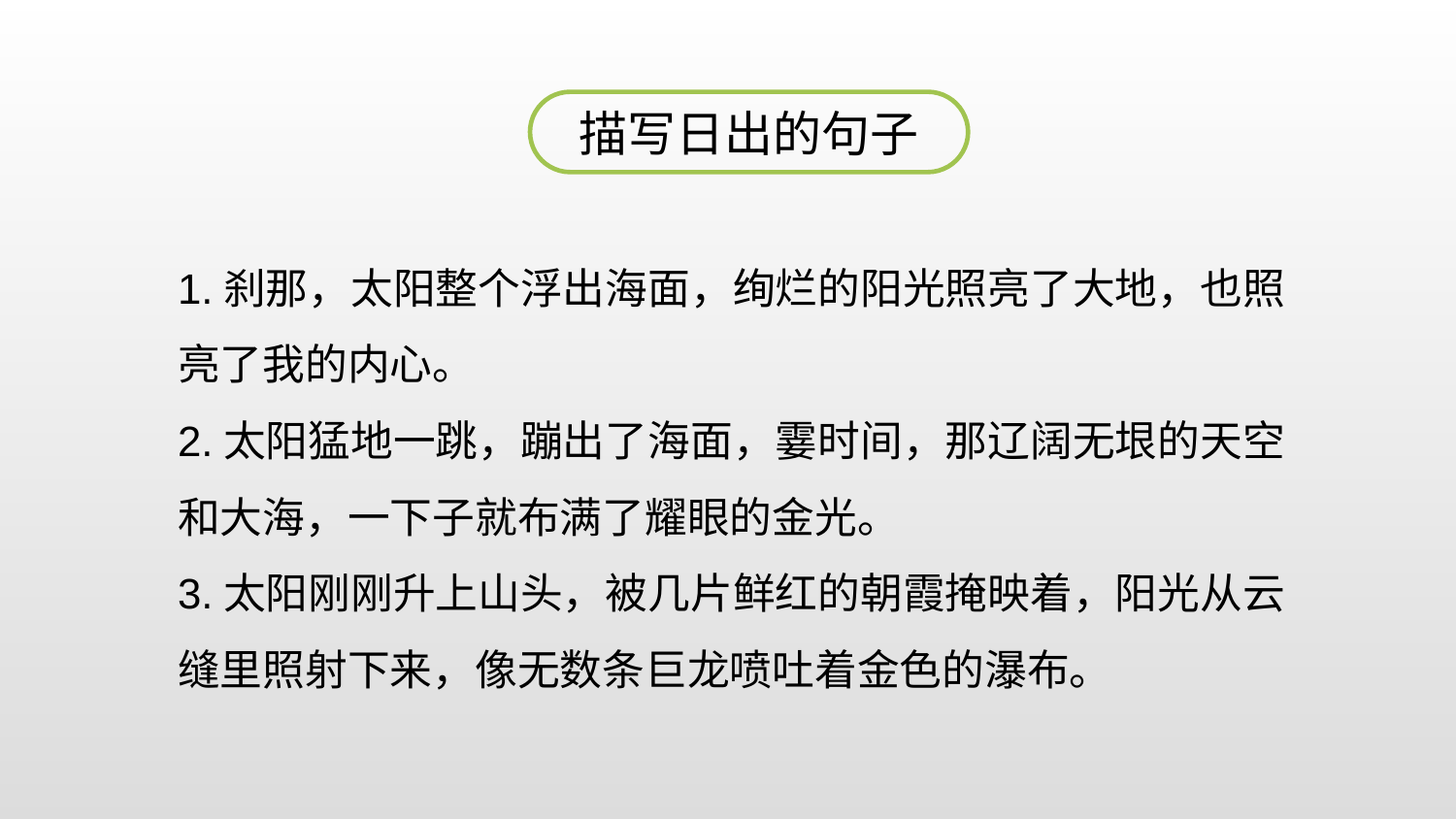

描写日出的句子
1.刹那，太阳整个浮出海面，绚烂的阳光照亮了大地，也照亮了我的内心。
2.太阳猛地一跳，蹦出了海面，霎时间，那辽阔无垠的天空和大海，一下子就布满了耀眼的金光。
3.太阳刚刚升上山头，被几片鲜红的朝霞掩映着，阳光从云缝里照射下来，像无数条巨龙喷吐着金色的瀑布。